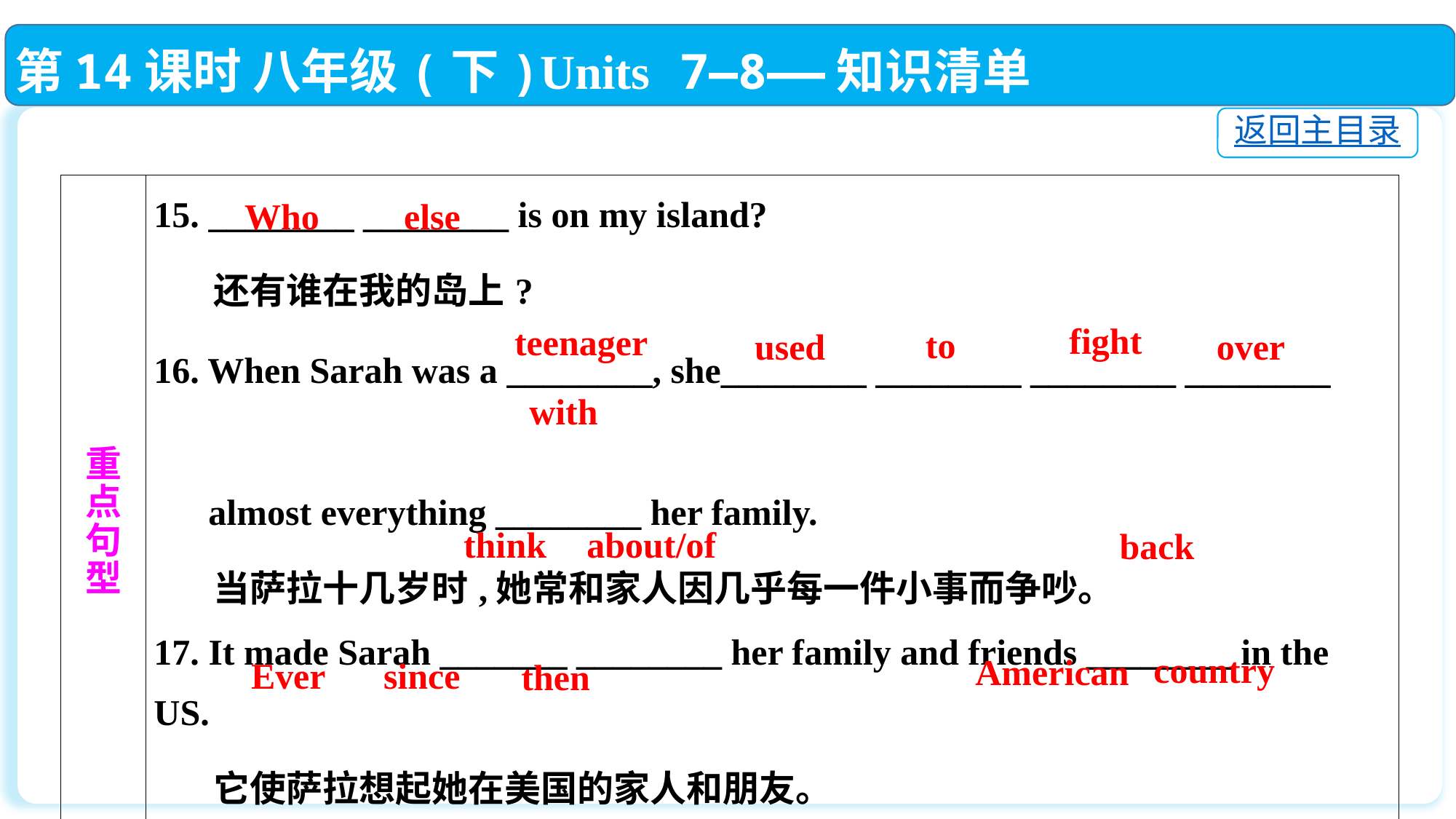

第14课时 八年级(下)Units 7—8——知识清单

返回主目录
| 重 点 句 型 | 15. \_\_\_\_\_\_\_\_ \_\_\_\_\_\_\_\_ is on my island? 还有谁在我的岛上? 16. When Sarah was a \_\_\_\_\_\_\_\_, she\_\_\_\_\_\_\_\_ \_\_\_\_\_\_\_\_ \_\_\_\_\_\_\_\_ \_\_\_\_\_\_\_\_　　　　 almost everything \_\_\_\_\_\_\_\_ her family. 当萨拉十几岁时,她常和家人因几乎每一件小事而争吵。 17. It made Sarah \_\_\_\_\_\_\_ \_\_\_\_\_\_\_\_ her family and friends \_\_\_\_\_\_\_\_ in the US. 它使萨拉想起她在美国的家人和朋友。 18. \_\_\_\_\_\_\_\_ \_\_\_\_\_\_ \_\_\_\_\_\_\_\_,she has been a fan of \_\_\_\_\_\_\_\_\_ \_\_\_\_\_\_\_\_music. 从那以后,她就成了美国乡村音乐的狂热爱好者。 |
| --- | --- |
Who
else

fight
teenager
to
used
over
 with
think
about/of
back
country
American
since
Ever
then